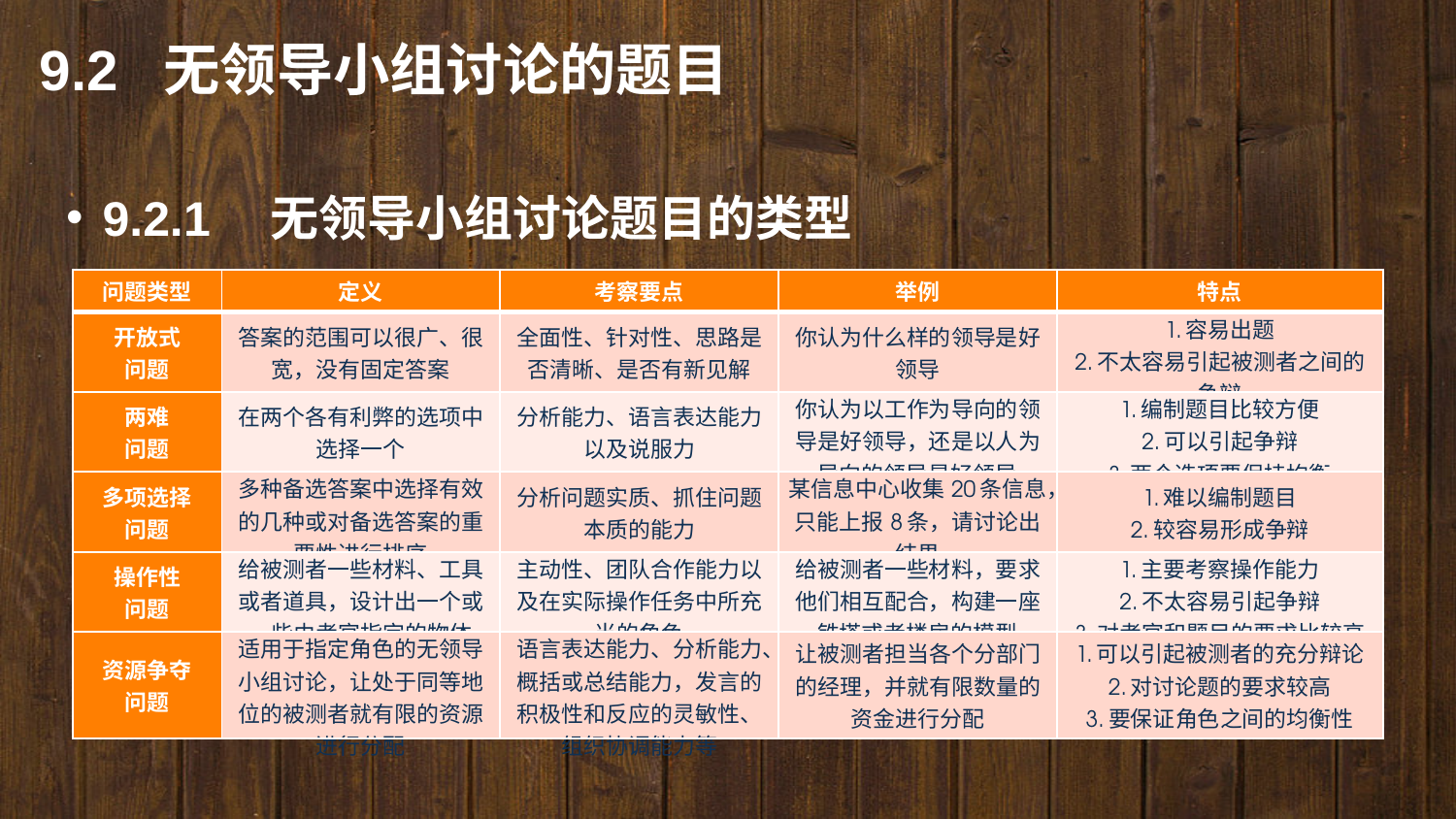

9.2  无领导小组讨论的题目
9.2.1　无领导小组讨论题目的类型
| 问题类型 | 定义 | 考察要点 | 举例 | 特点 |
| --- | --- | --- | --- | --- |
| 开放式 问题 | 答案的范围可以很广、很宽，没有固定答案 | 全面性、针对性、思路是否清晰、是否有新见解 | 你认为什么样的领导是好领导 | 1.容易出题 2.不太容易引起被测者之间的争辩 |
| 两难 问题 | 在两个各有利弊的选项中选择一个 | 分析能力、语言表达能力以及说服力 | 你认为以工作为导向的领导是好领导，还是以人为导向的领导是好领导 | 1.编制题目比较方便 2.可以引起争辩 3.两个选项要保持均衡 |
| 多项选择 问题 | 多种备选答案中选择有效的几种或对备选答案的重要性进行排序 | 分析问题实质、抓住问题本质的能力 | 某信息中心收集20条信息，只能上报8条，请讨论出结果 | 1.难以编制题目 2.较容易形成争辩 |
| 操作性 问题 | 给被测者一些材料、工具或者道具，设计出一个或一些由考官指定的物体 | 主动性、团队合作能力以及在实际操作任务中所充当的角色 | 给被测者一些材料，要求他们相互配合，构建一座铁塔或者楼房的模型 | 1.主要考察操作能力 2.不太容易引起争辩 3.对考官和题目的要求比较高 |
| 资源争夺 问题 | 适用于指定角色的无领导小组讨论，让处于同等地位的被测者就有限的资源进行分配 | 语言表达能力、分析能力、概括或总结能力，发言的积极性和反应的灵敏性、组织协调能力等 | 让被测者担当各个分部门的经理，并就有限数量的资金进行分配 | 1.可以引起被测者的充分辩论 2.对讨论题的要求较高 3.要保证角色之间的均衡性 |